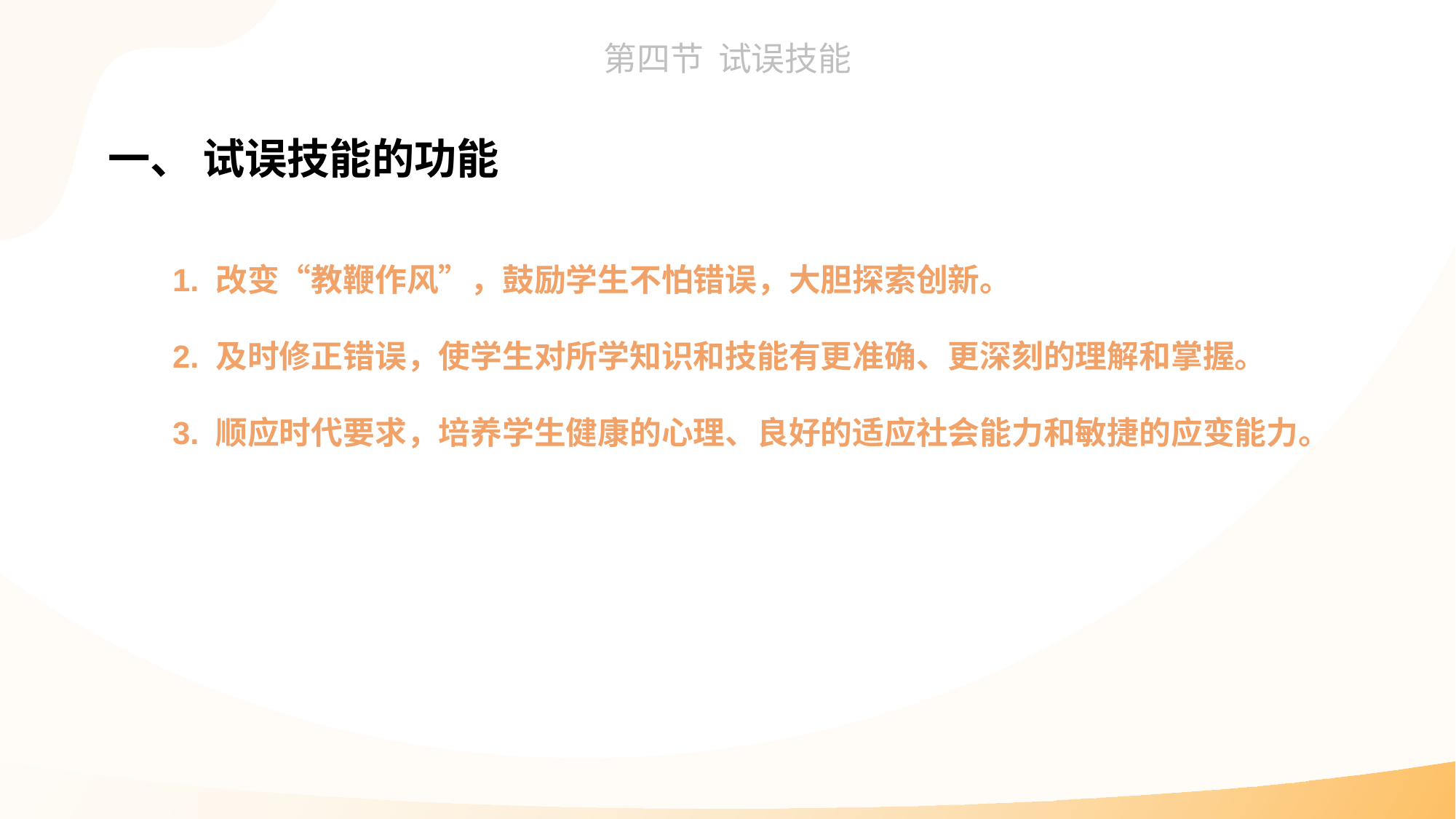

一、 试误技能的功能
1. 改变“教鞭作风”，鼓励学生不怕错误，大胆探索创新。
2. 及时修正错误，使学生对所学知识和技能有更准确、更深刻的理解和掌握。
3. 顺应时代要求，培养学生健康的心理、良好的适应社会能力和敏捷的应变能力。